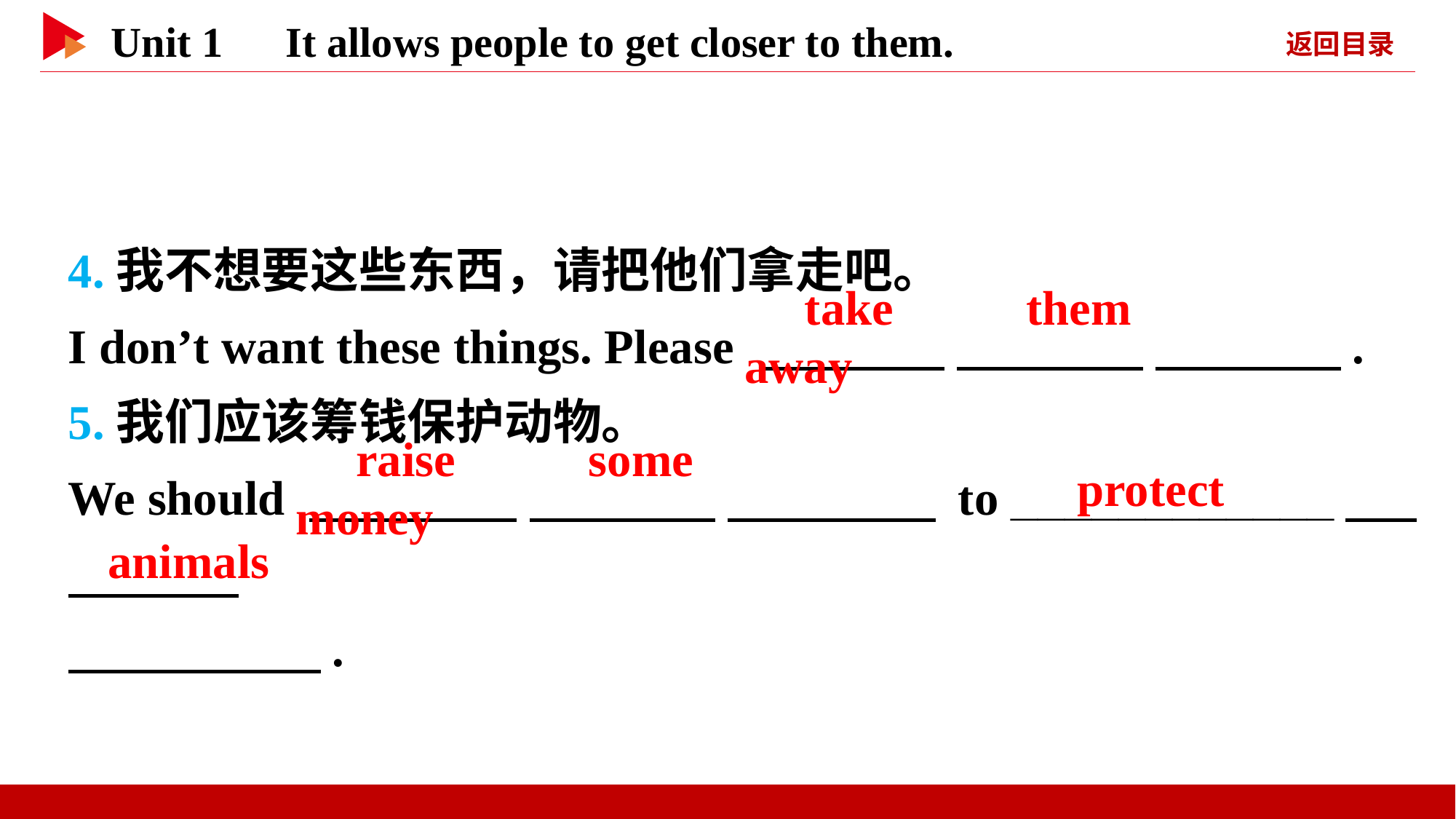

4.我不想要这些东西，请把他们拿走吧。
I don’t want these things. Please 　        　 　        　 　        　.
5.我们应该筹钱保护动物。
We should 　          　 　        　 　          　 to ____________
　              　.
　take　 　them　 　away
　raise　 　some　 　money
　protect
animals